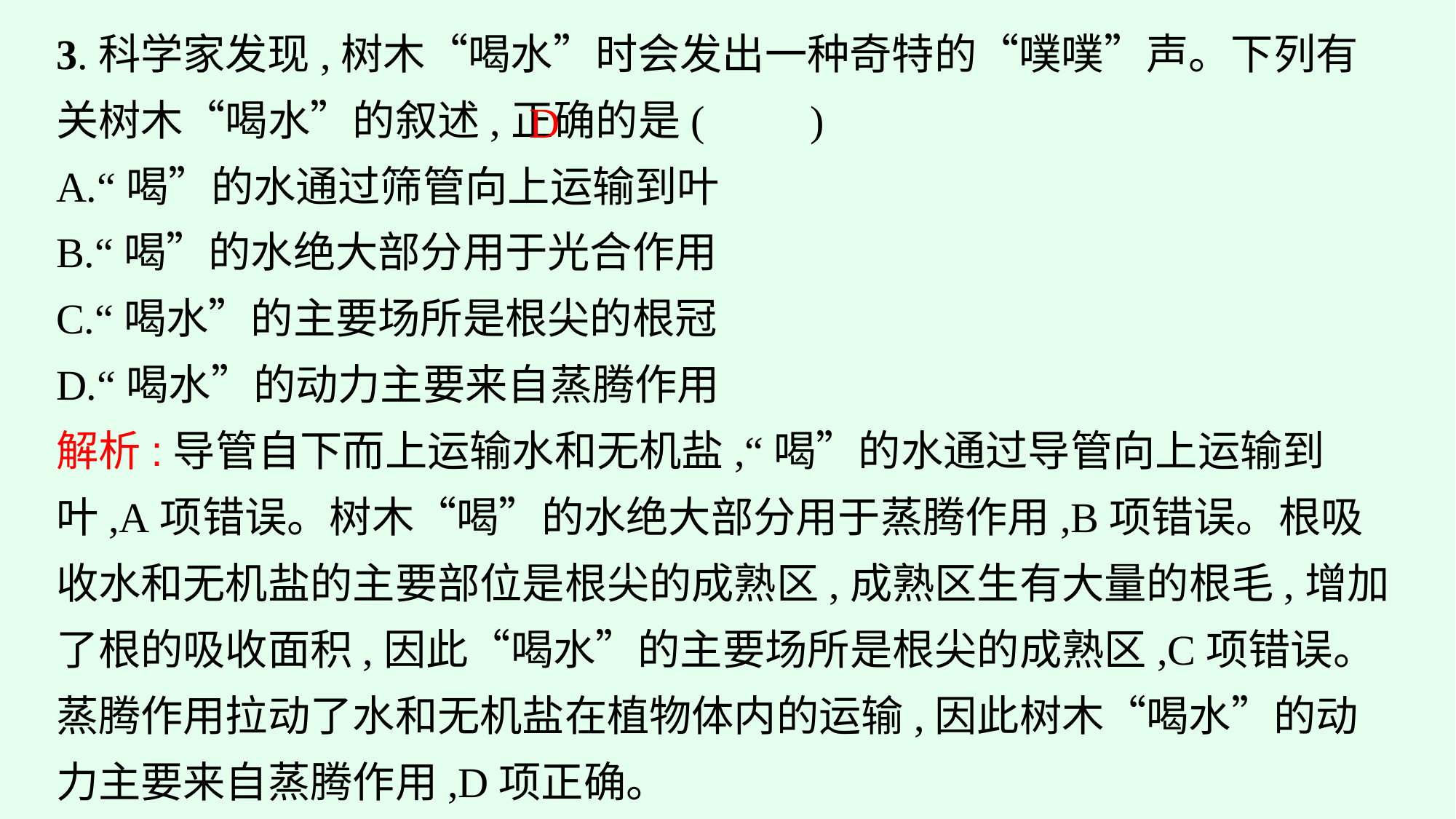

3.科学家发现,树木“喝水”时会发出一种奇特的“噗噗”声。下列有关树木“喝水”的叙述,正确的是(　　)
A.“喝”的水通过筛管向上运输到叶
B.“喝”的水绝大部分用于光合作用
C.“喝水”的主要场所是根尖的根冠
D.“喝水”的动力主要来自蒸腾作用
解析:导管自下而上运输水和无机盐,“喝”的水通过导管向上运输到叶,A项错误。树木“喝”的水绝大部分用于蒸腾作用,B项错误。根吸收水和无机盐的主要部位是根尖的成熟区,成熟区生有大量的根毛,增加了根的吸收面积,因此“喝水”的主要场所是根尖的成熟区,C项错误。蒸腾作用拉动了水和无机盐在植物体内的运输,因此树木“喝水”的动力主要来自蒸腾作用,D项正确。
D